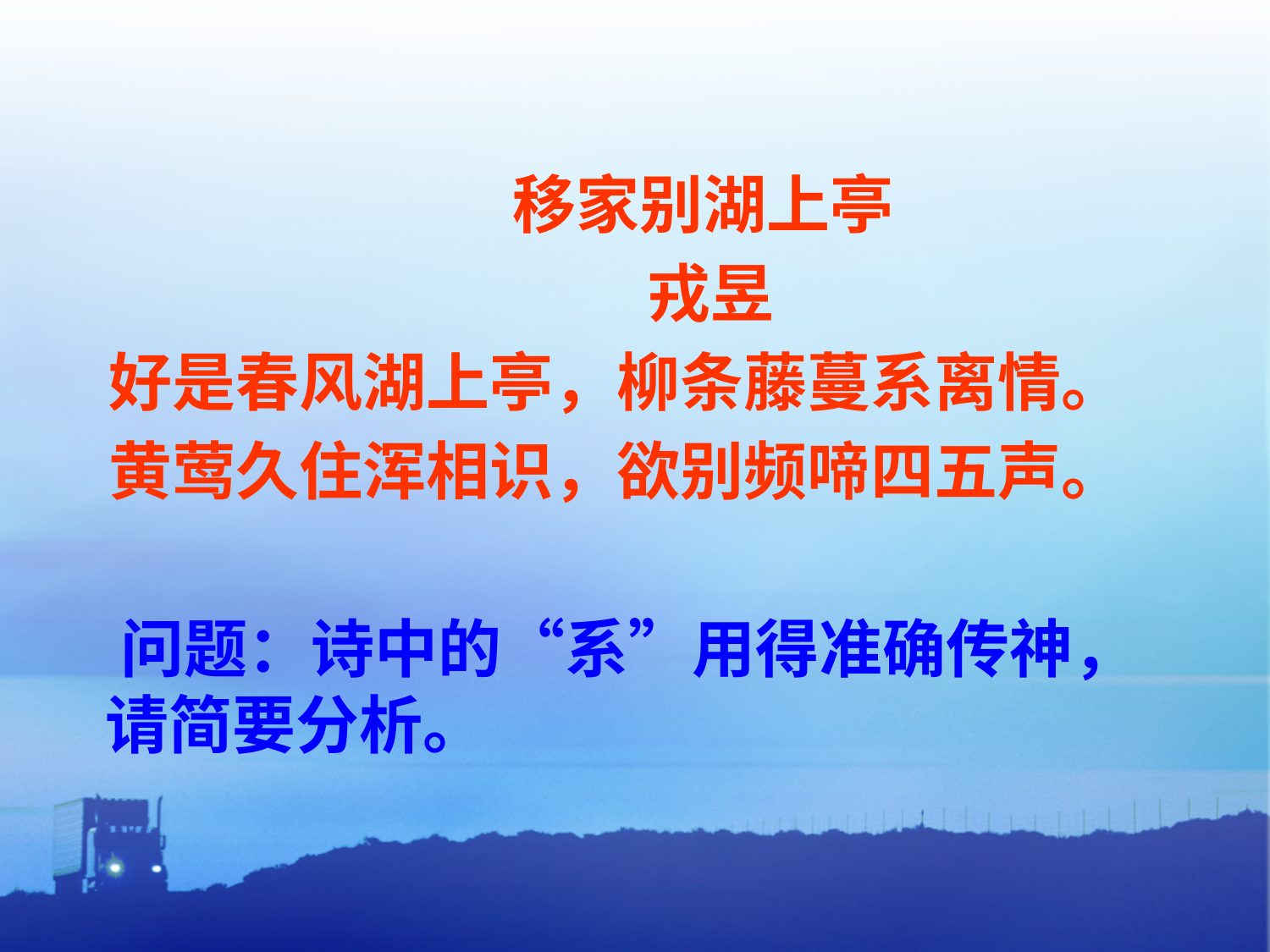

移家别湖上亭
            戎昱
好是春风湖上亭，柳条藤蔓系离情。
黄莺久住浑相识，欲别频啼四五声。

　问题：诗中的“系”用得准确传神，请简要分析。